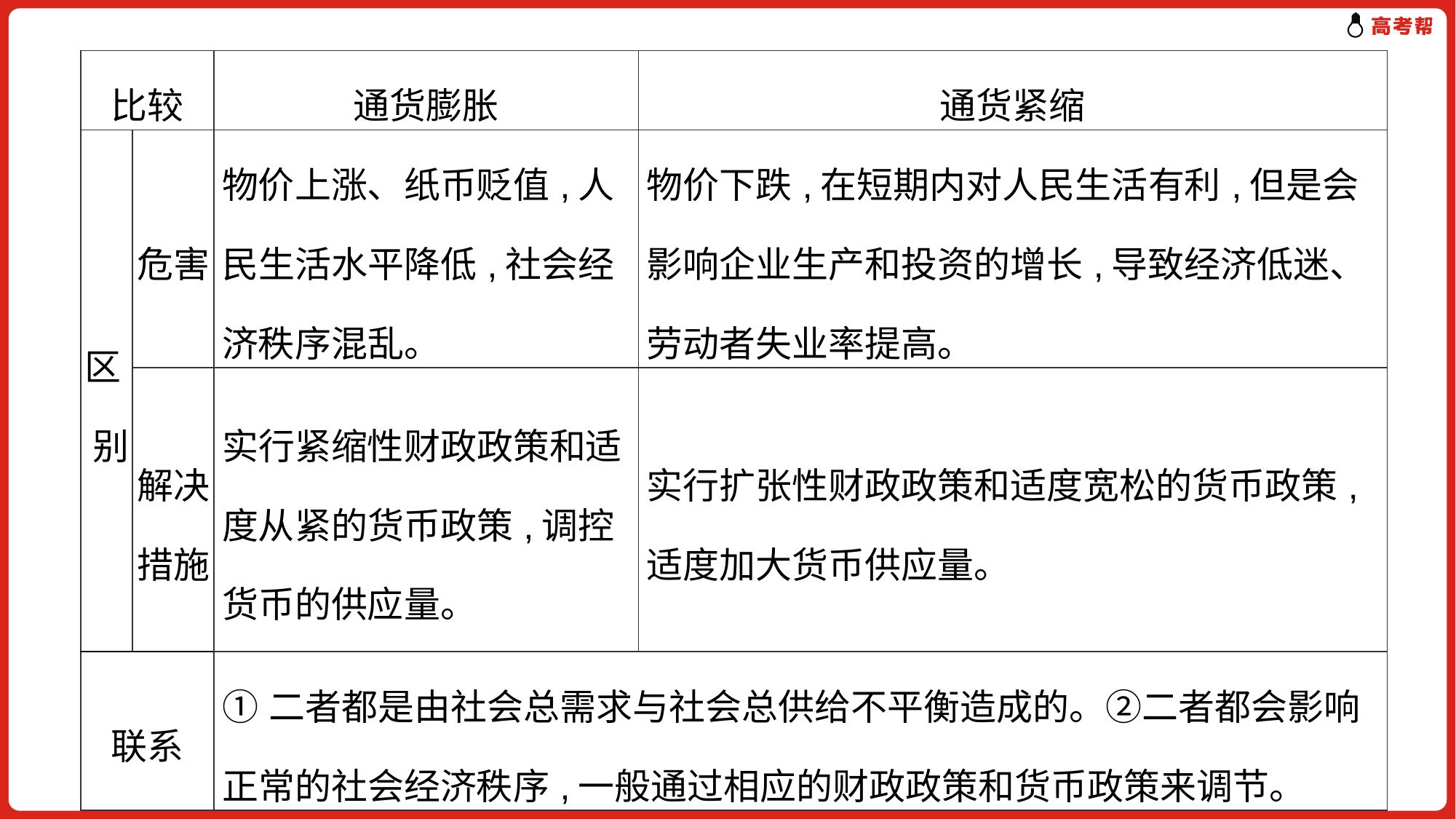

| 比较 |  | 通货膨胀 | 通货紧缩 |
| --- | --- | --- | --- |
| 区 别 | 危害 | 物价上涨、纸币贬值,人民生活水平降低,社会经济秩序混乱。 | 物价下跌,在短期内对人民生活有利,但是会影响企业生产和投资的增长,导致经济低迷、劳动者失业率提高。 |
|  | 解决措施 | 实行紧缩性财政政策和适度从紧的货币政策,调控货币的供应量。 | 实行扩张性财政政策和适度宽松的货币政策,适度加大货币供应量。 |
| 联系 |  | ①二者都是由社会总需求与社会总供给不平衡造成的。②二者都会影响正常的社会经济秩序,一般通过相应的财政政策和货币政策来调节。 |  |